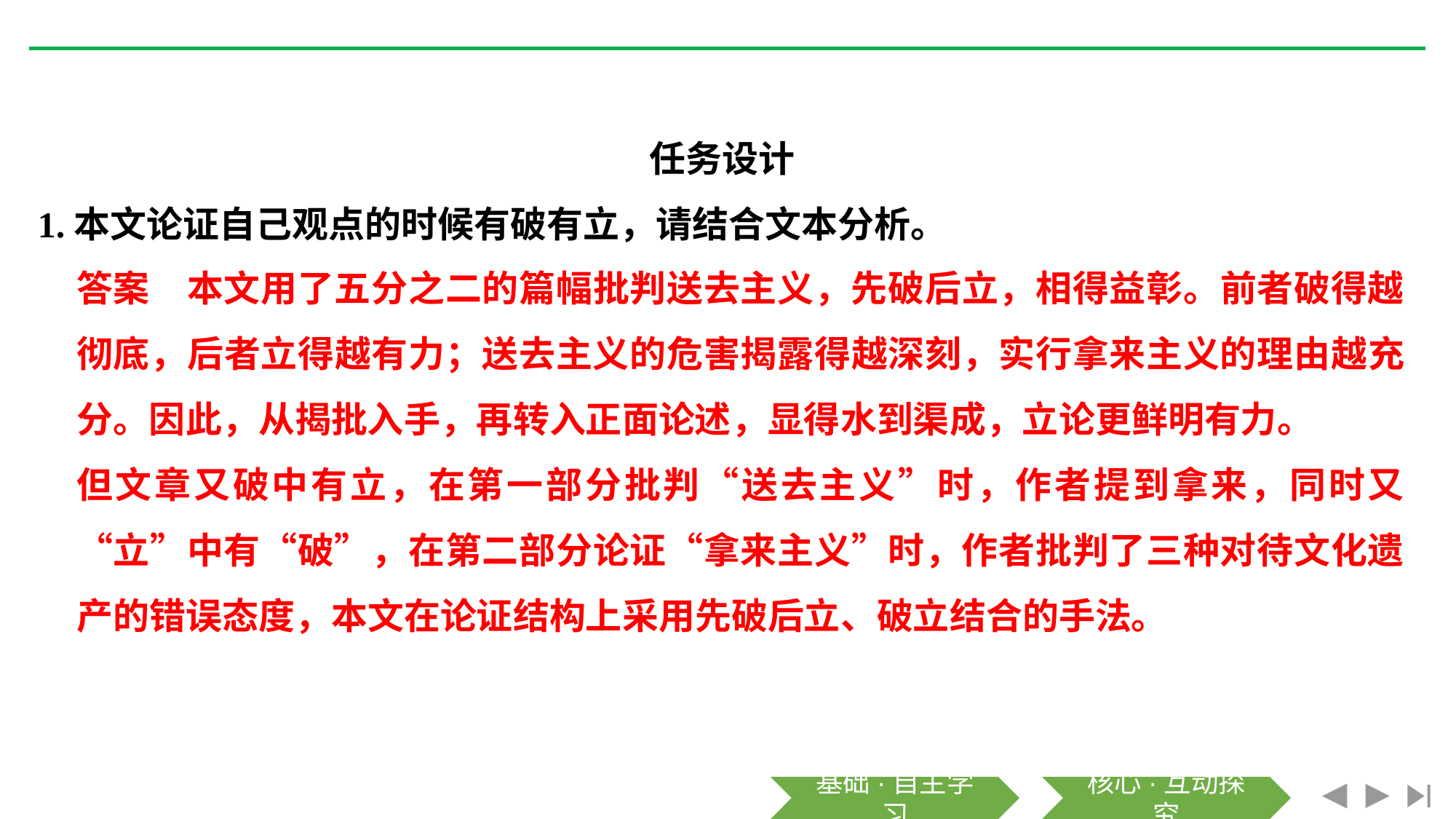

任务设计
1.本文论证自己观点的时候有破有立，请结合文本分析。
答案　本文用了五分之二的篇幅批判送去主义，先破后立，相得益彰。前者破得越彻底，后者立得越有力；送去主义的危害揭露得越深刻，实行拿来主义的理由越充分。因此，从揭批入手，再转入正面论述，显得水到渠成，立论更鲜明有力。
但文章又破中有立，在第一部分批判“送去主义”时，作者提到拿来，同时又“立”中有“破”，在第二部分论证“拿来主义”时，作者批判了三种对待文化遗产的错误态度，本文在论证结构上采用先破后立、破立结合的手法。